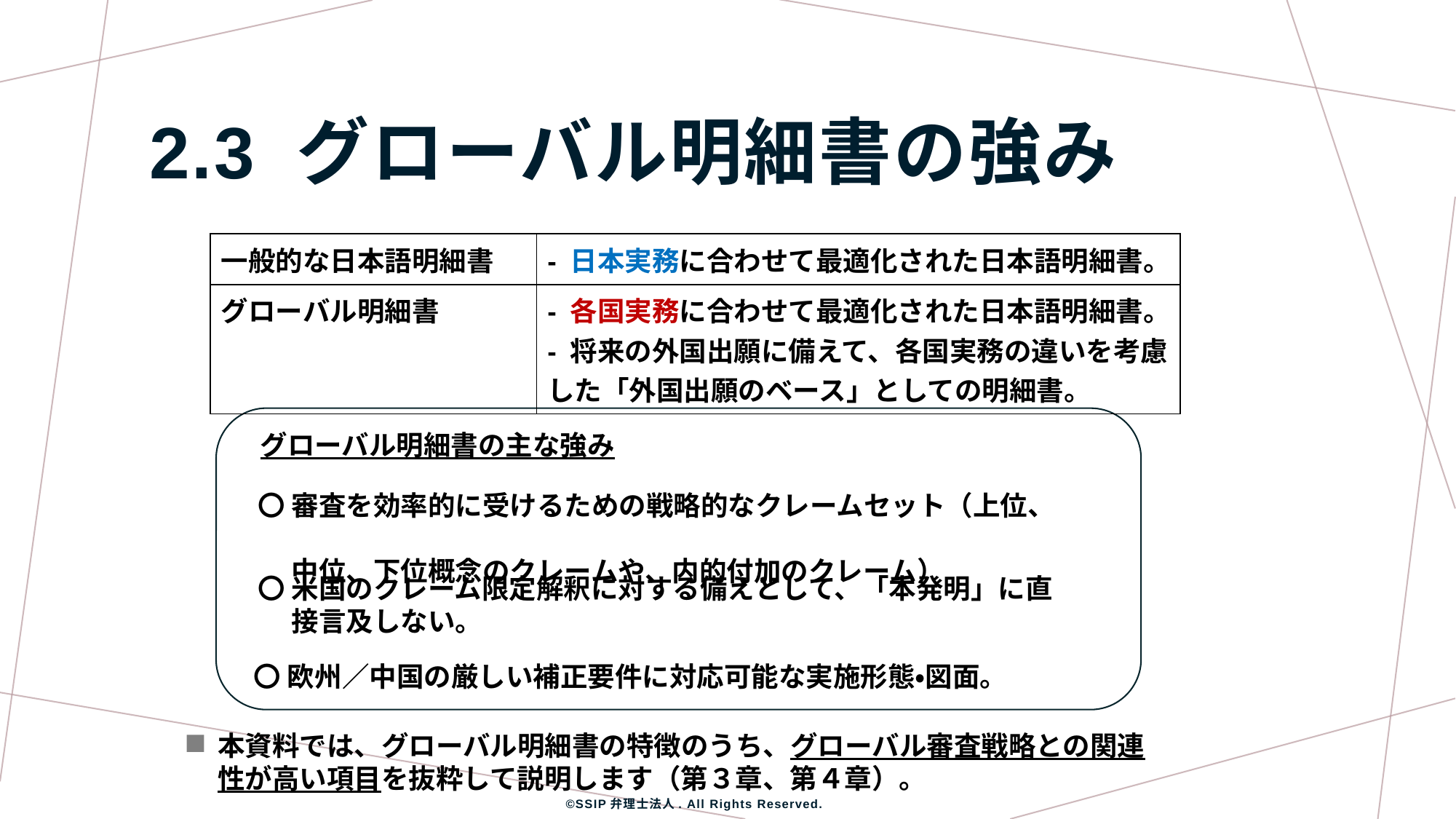

# 2.3 グローバル明細書の強み
| 一般的な日本語明細書 | - 日本実務に合わせて最適化された日本語明細書。 |
| --- | --- |
| グローバル明細書 | - 各国実務に合わせて最適化された日本語明細書。 - 将来の外国出願に備えて、各国実務の違いを考慮した「外国出願のベース」としての明細書。 |

グローバル明細書の主な強み
〇 審査を効率的に受けるための戦略的なクレームセット（上位、
　 中位、下位概念のクレームや、内的付加のクレーム）
〇 米国のクレーム限定解釈に対する備えとして、「本発明」に直
　 接言及しない。

〇 欧州／中国の厳しい補正要件に対応可能な実施形態・図面。
本資料では、グローバル明細書の特徴のうち、グローバル審査戦略との関連性が高い項目を抜粋して説明します（第３章、第４章）。

©SSIP弁理士法人. All Rights Reserved.